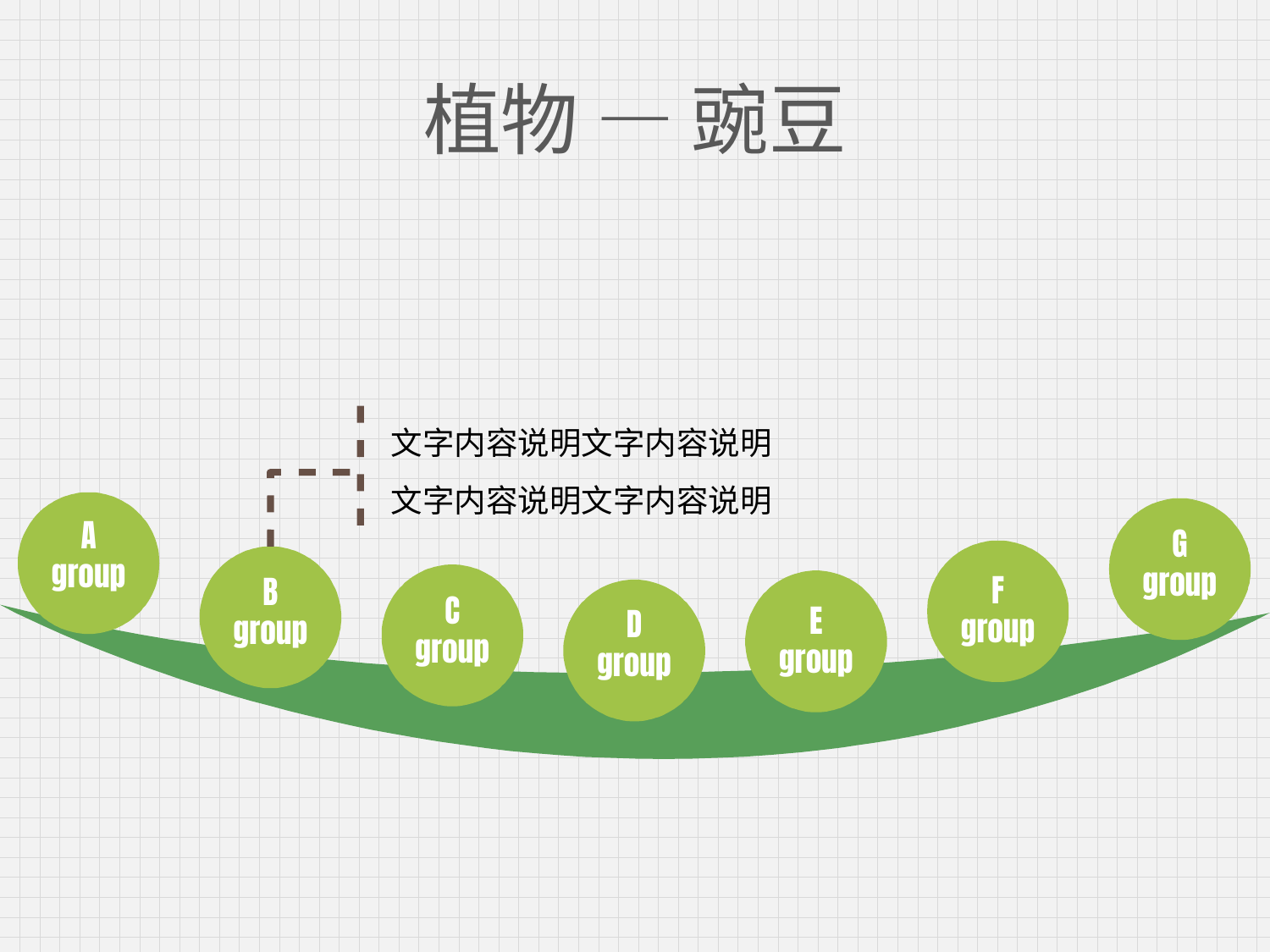

# 植物 — 豌豆
文字内容说明文字内容说明
文字内容说明文字内容说明

A
group

G
group

F
group

B
group

C
group

E
group

D
group